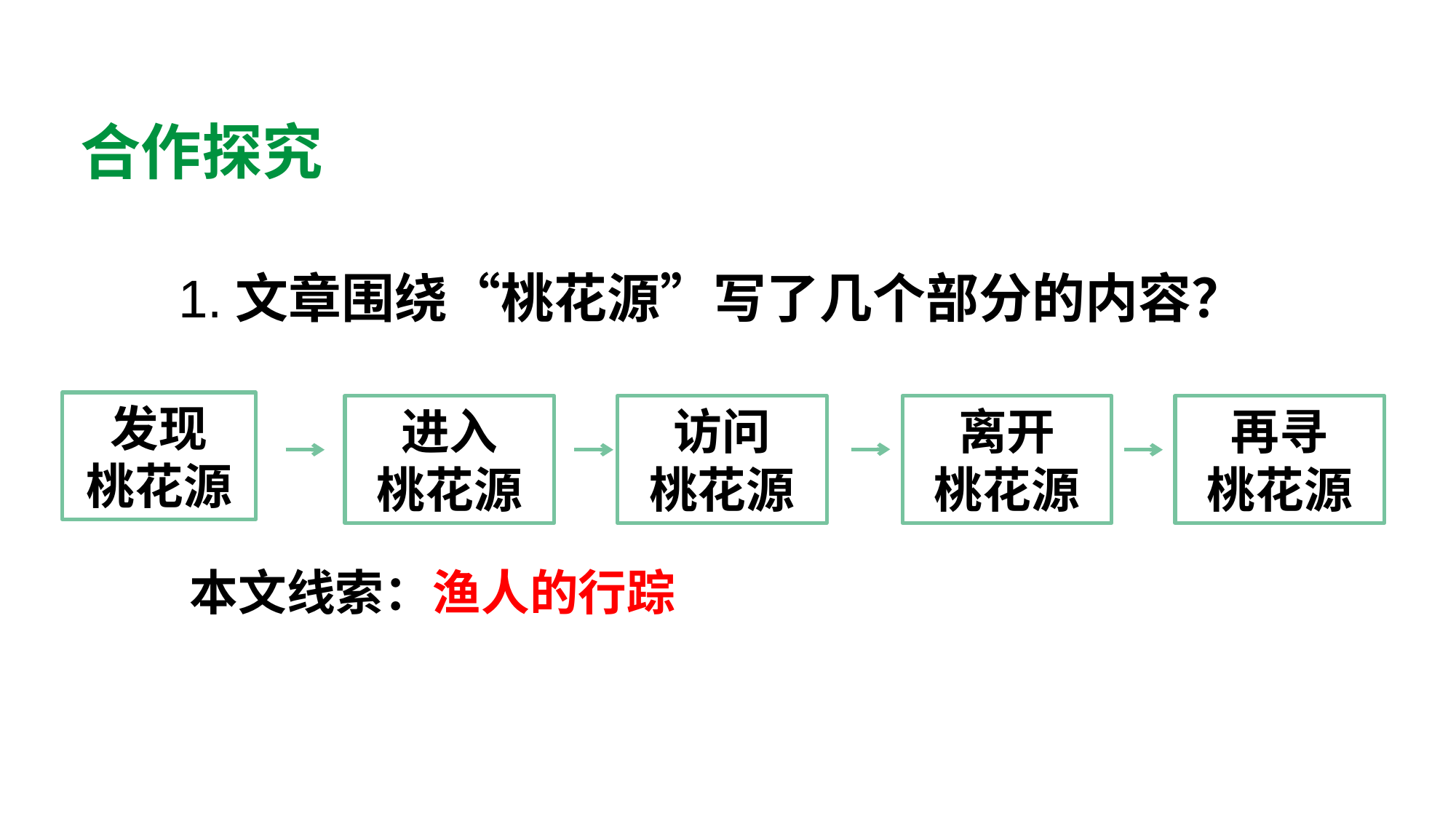

合作探究
1.文章围绕“桃花源”写了几个部分的内容？
发现
桃花源
进入
桃花源
访问
桃花源
离开
桃花源
再寻
桃花源
本文线索：渔人的行踪